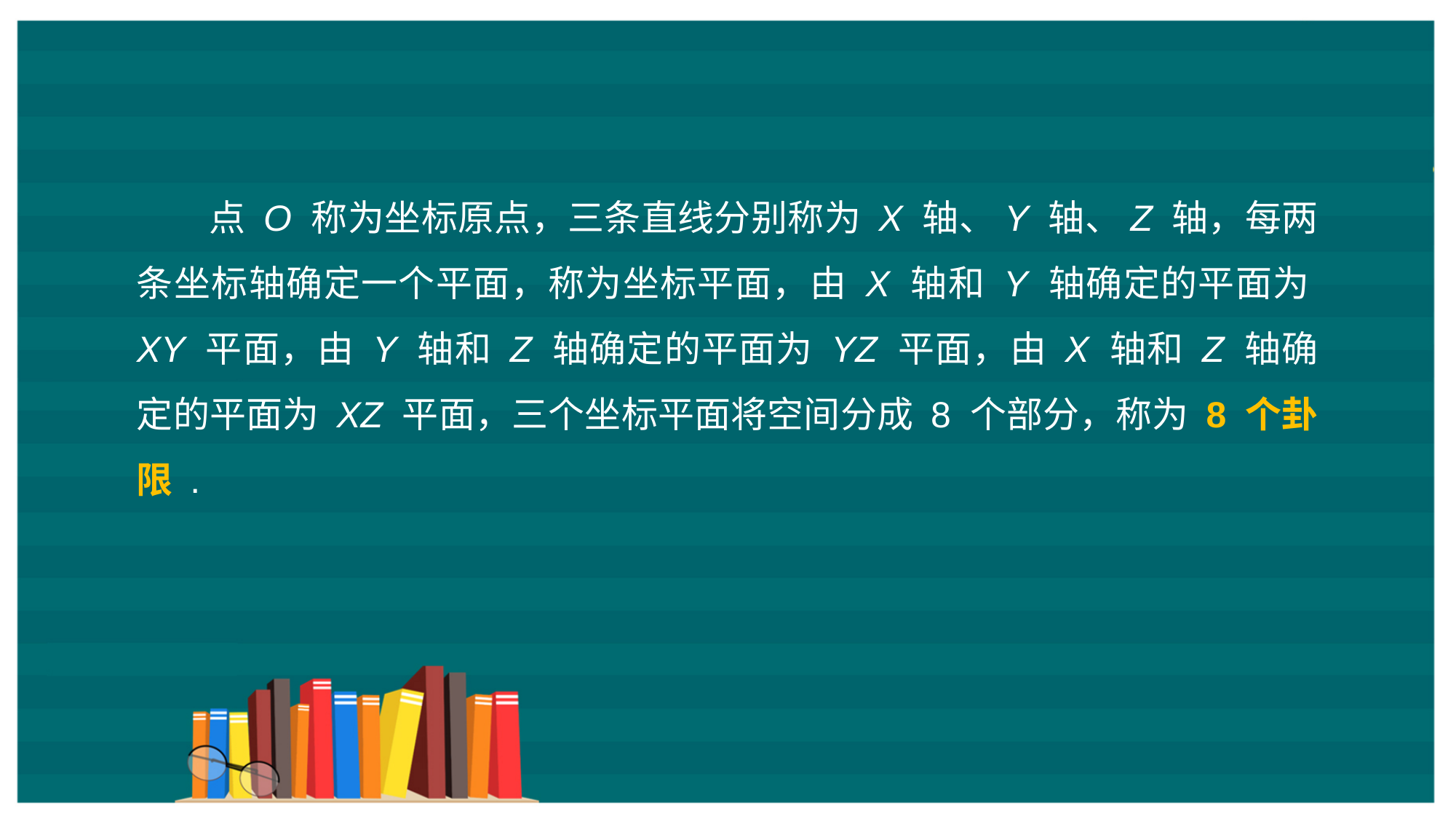

点 O 称为坐标原点，三条直线分别称为 X 轴、Y 轴、Z 轴，每两条坐标轴确定一个平面，称为坐标平面，由 X 轴和 Y 轴确定的平面为XY 平面，由 Y 轴和 Z 轴确定的平面为 YZ 平面，由 X 轴和 Z 轴确定的平面为 XZ 平面，三个坐标平面将空间分成 8 个部分，称为 8 个卦限 .